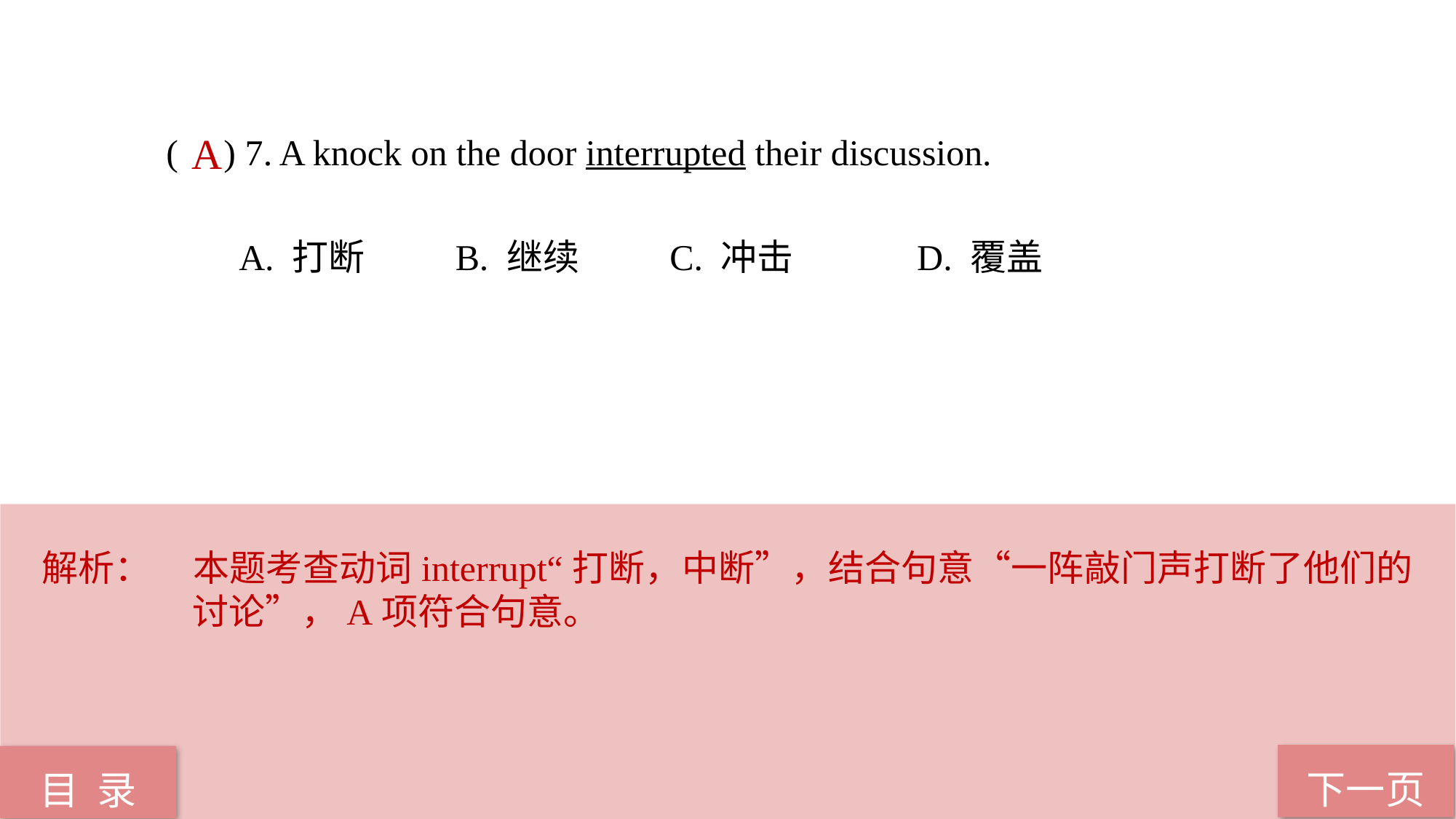

(     ) 7. A knock on the door interrupted their discussion.

        A. 打断          B. 继续          C. 冲击              D. 覆盖
A
解析：	本题考查动词interrupt“打断，中断”，结合句意“一阵敲门声打断了他们的讨论”，A项符合句意。